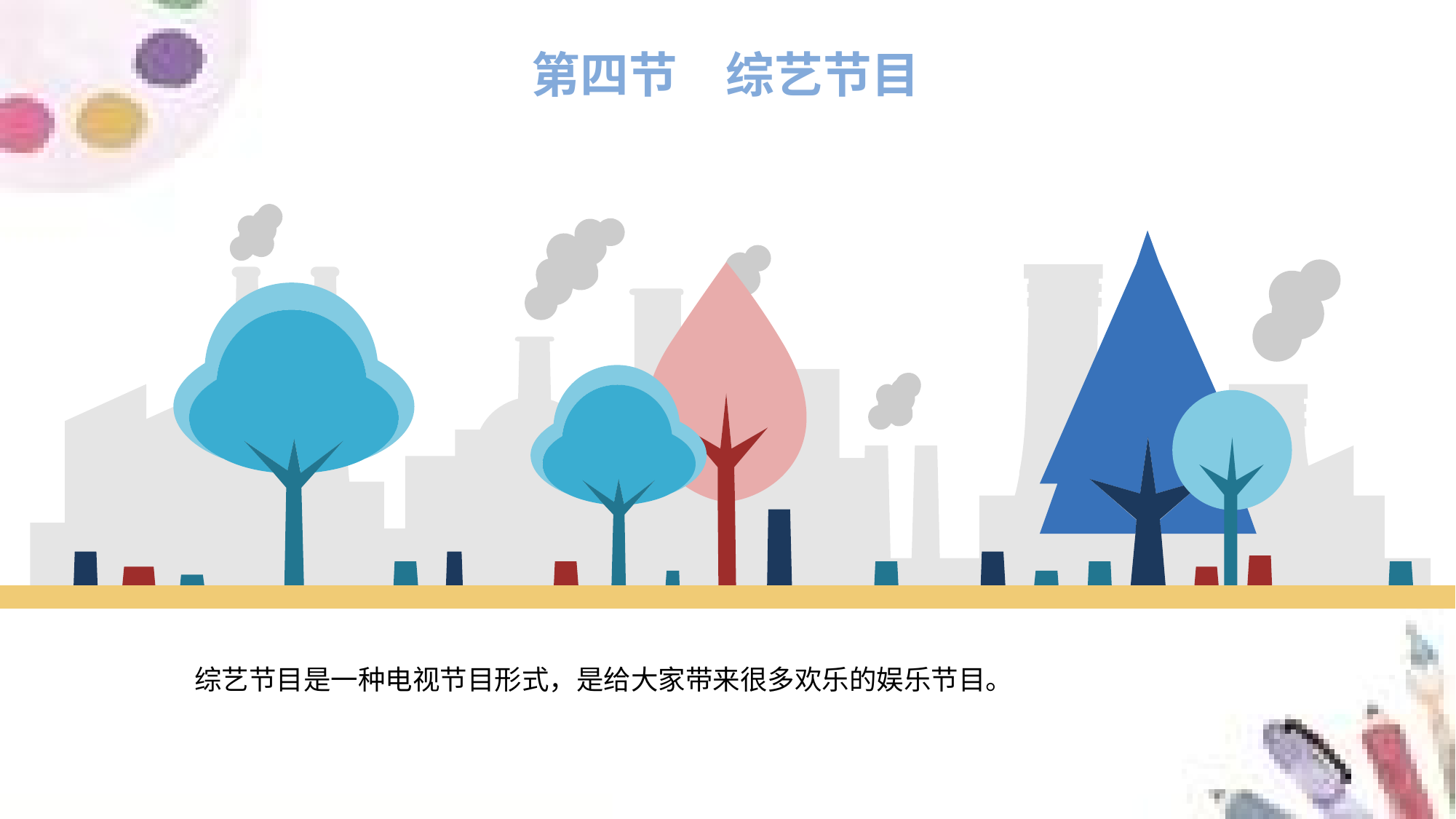

第四节　综艺节目

综艺节目是一种电视节目形式，是给大家带来很多欢乐的娱乐节目。